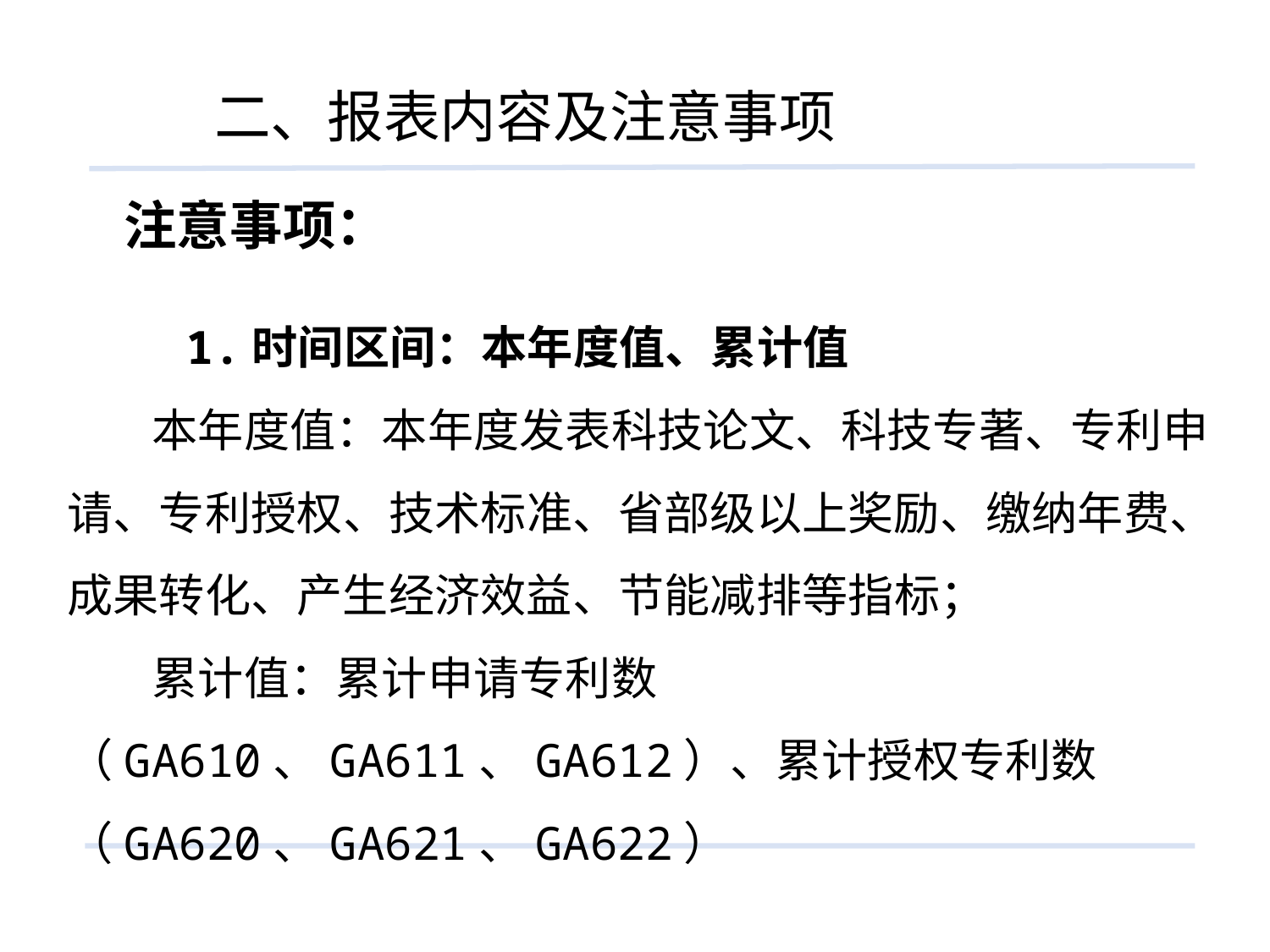

二、报表内容及注意事项

    注意事项：
    1.时间区间：本年度值、累计值
 本年度值：本年度发表科技论文、科技专著、专利申请、专利授权、技术标准、省部级以上奖励、缴纳年费、成果转化、产生经济效益、节能减排等指标；
 累计值：累计申请专利数（GA610、GA611、GA612）、累计授权专利数（GA620、GA621、GA622）